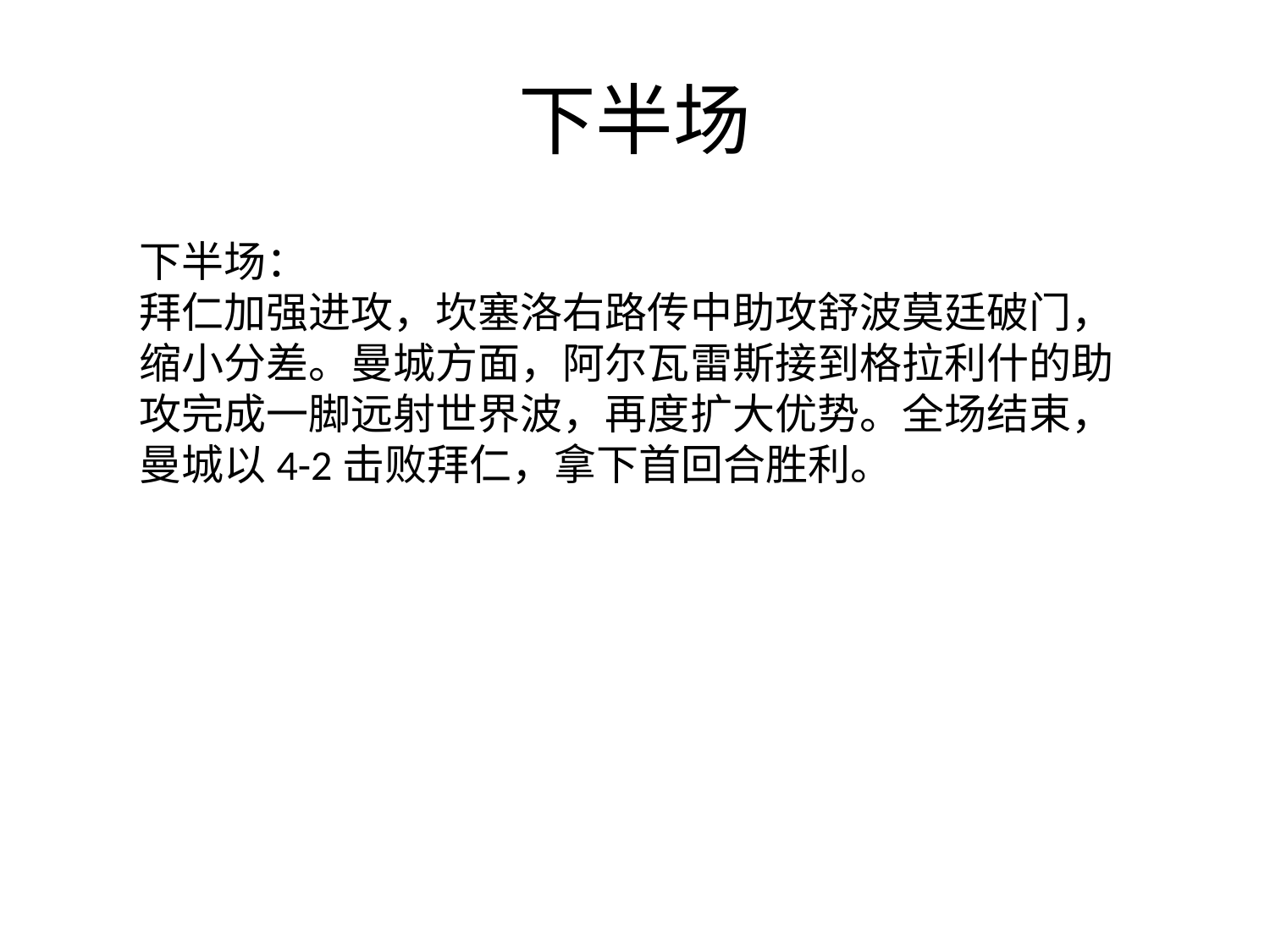

# 下半场
下半场：
拜仁加强进攻，坎塞洛右路传中助攻舒波莫廷破门，缩小分差。曼城方面，阿尔瓦雷斯接到格拉利什的助攻完成一脚远射世界波，再度扩大优势。全场结束，曼城以4-2击败拜仁，拿下首回合胜利。